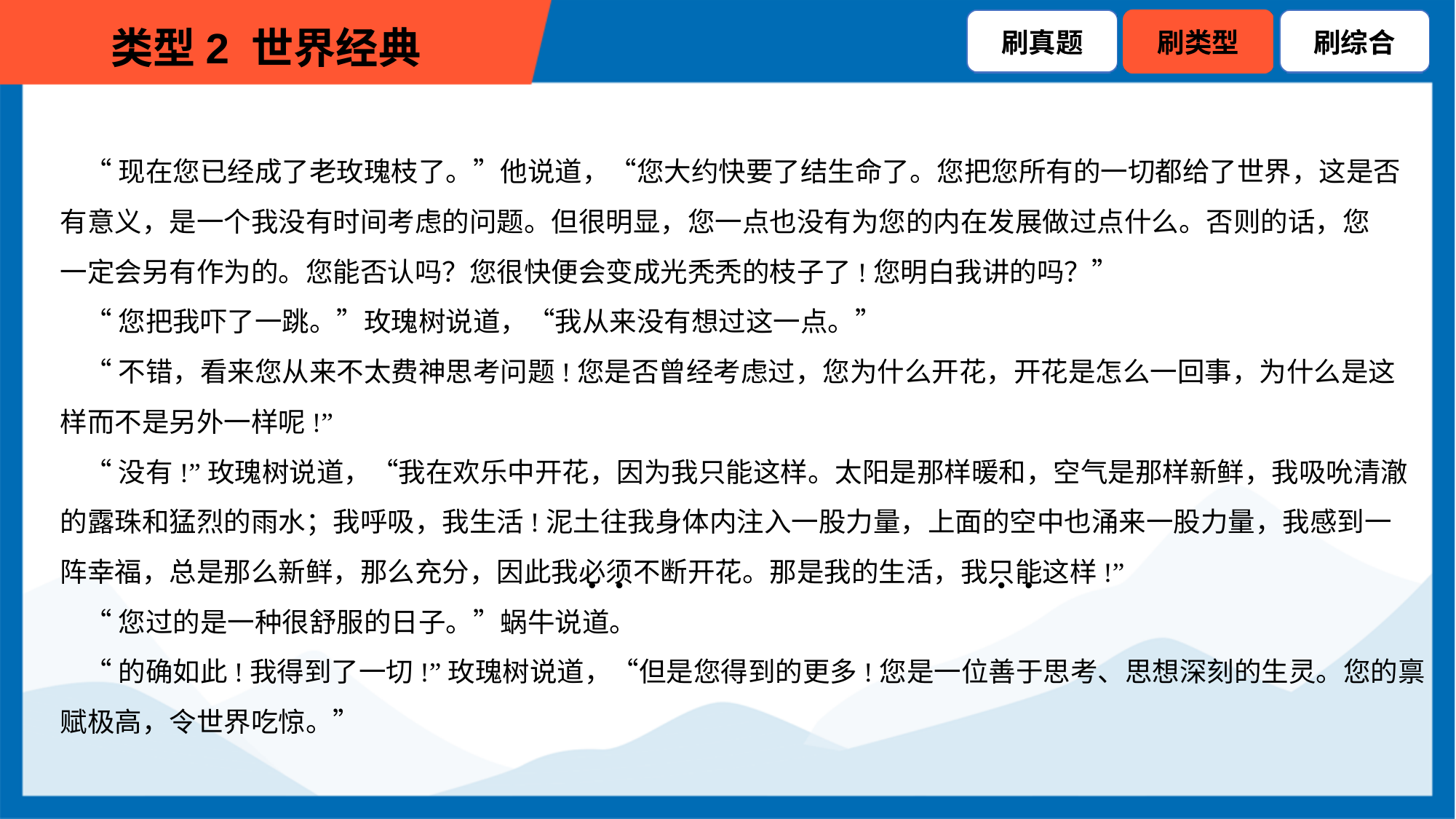

“现在您已经成了老玫瑰枝了。”他说道，“您大约快要了结生命了。您把您所有的一切都给了世界，这是否
有意义，是一个我没有时间考虑的问题。但很明显，您一点也没有为您的内在发展做过点什么。否则的话，您
一定会另有作为的。您能否认吗？您很快便会变成光秃秃的枝子了!您明白我讲的吗？”
    “您把我吓了一跳。”玫瑰树说道，“我从来没有想过这一点。”
    “不错，看来您从来不太费神思考问题!您是否曾经考虑过，您为什么开花，开花是怎么一回事，为什么是这
样而不是另外一样呢!”
    “没有!”玫瑰树说道，“我在欢乐中开花，因为我只能这样。太阳是那样暖和，空气是那样新鲜，我吸吮清澈
的露珠和猛烈的雨水；我呼吸，我生活!泥土往我身体内注入一股力量，上面的空中也涌来一股力量，我感到一
阵幸福，总是那么新鲜，那么充分，因此我必须不断开花。那是我的生活，我只能这样!”
    “您过的是一种很舒服的日子。”蜗牛说道。
    “的确如此!我得到了一切!”玫瑰树说道，“但是您得到的更多!您是一位善于思考、思想深刻的生灵。您的禀
赋极高，令世界吃惊。”